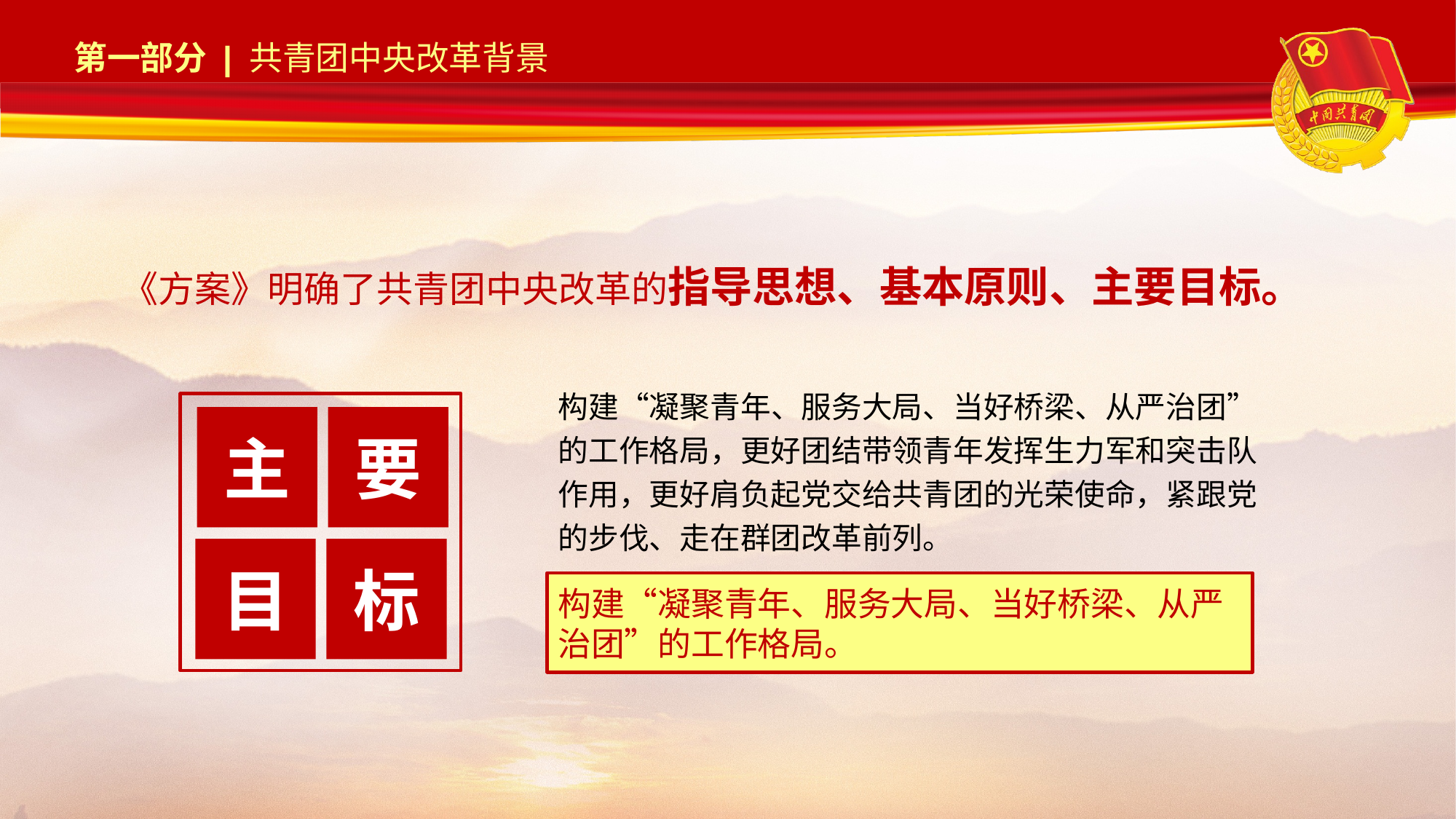

《方案》明确了共青团中央改革的指导思想、基本原则、主要目标。
构建“凝聚青年、服务大局、当好桥梁、从严治团”的工作格局，更好团结带领青年发挥生力军和突击队作用，更好肩负起党交给共青团的光荣使命，紧跟党的步伐、走在群团改革前列。

主
要
目
标
构建“凝聚青年、服务大局、当好桥梁、从严治团”的工作格局。